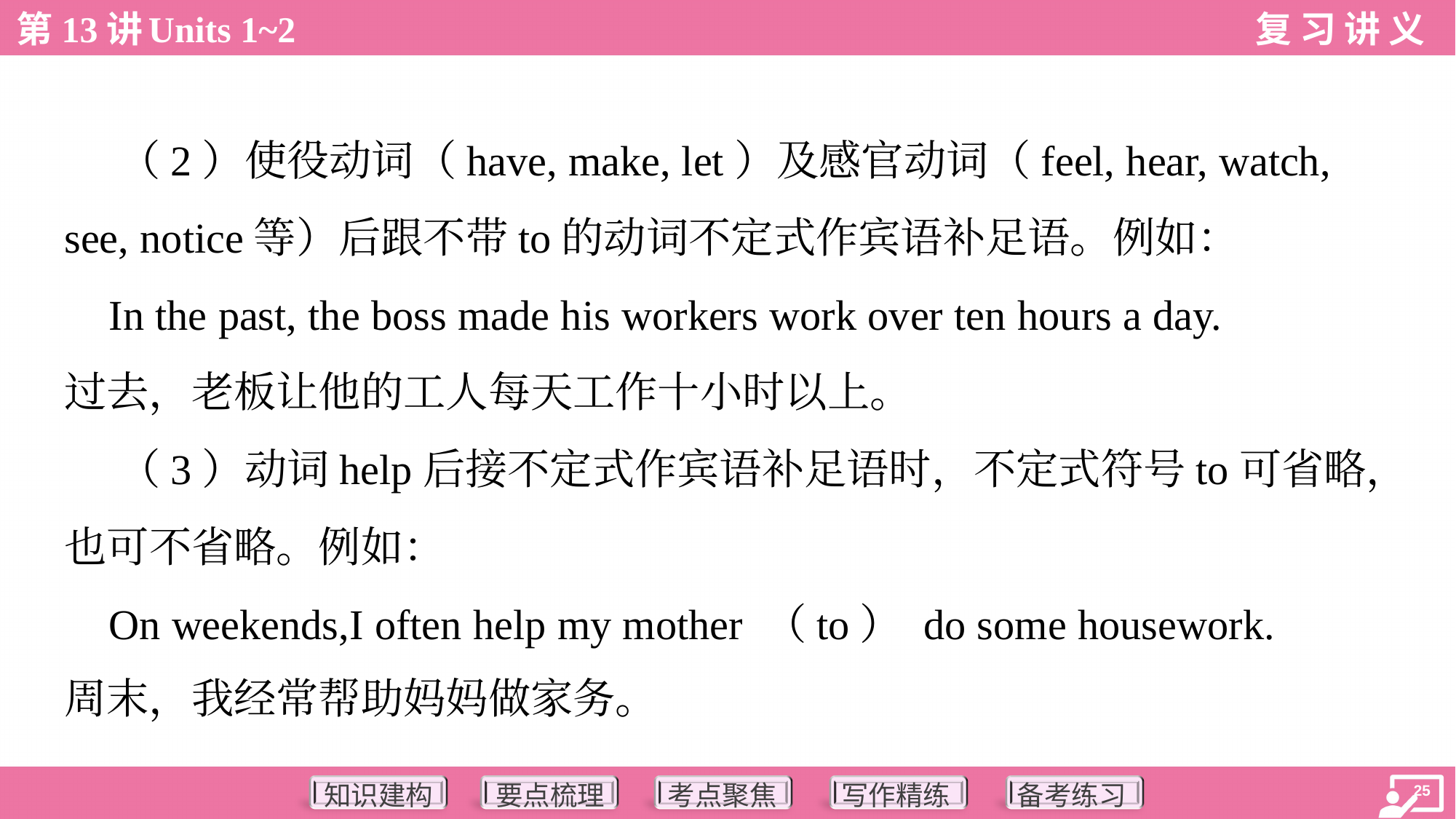

（2）使役动词（have, make, let）及感官动词（feel, hear, watch,
see, notice等）后跟不带to的动词不定式作宾语补足语。例如：
    In the past, the boss made his workers work over ten hours a day.
过去，老板让他的工人每天工作十小时以上。
    （3）动词help后接不定式作宾语补足语时，不定式符号to可省略，
也可不省略。例如：
    On weekends,I often help my mother （to） do some housework.
周末，我经常帮助妈妈做家务。